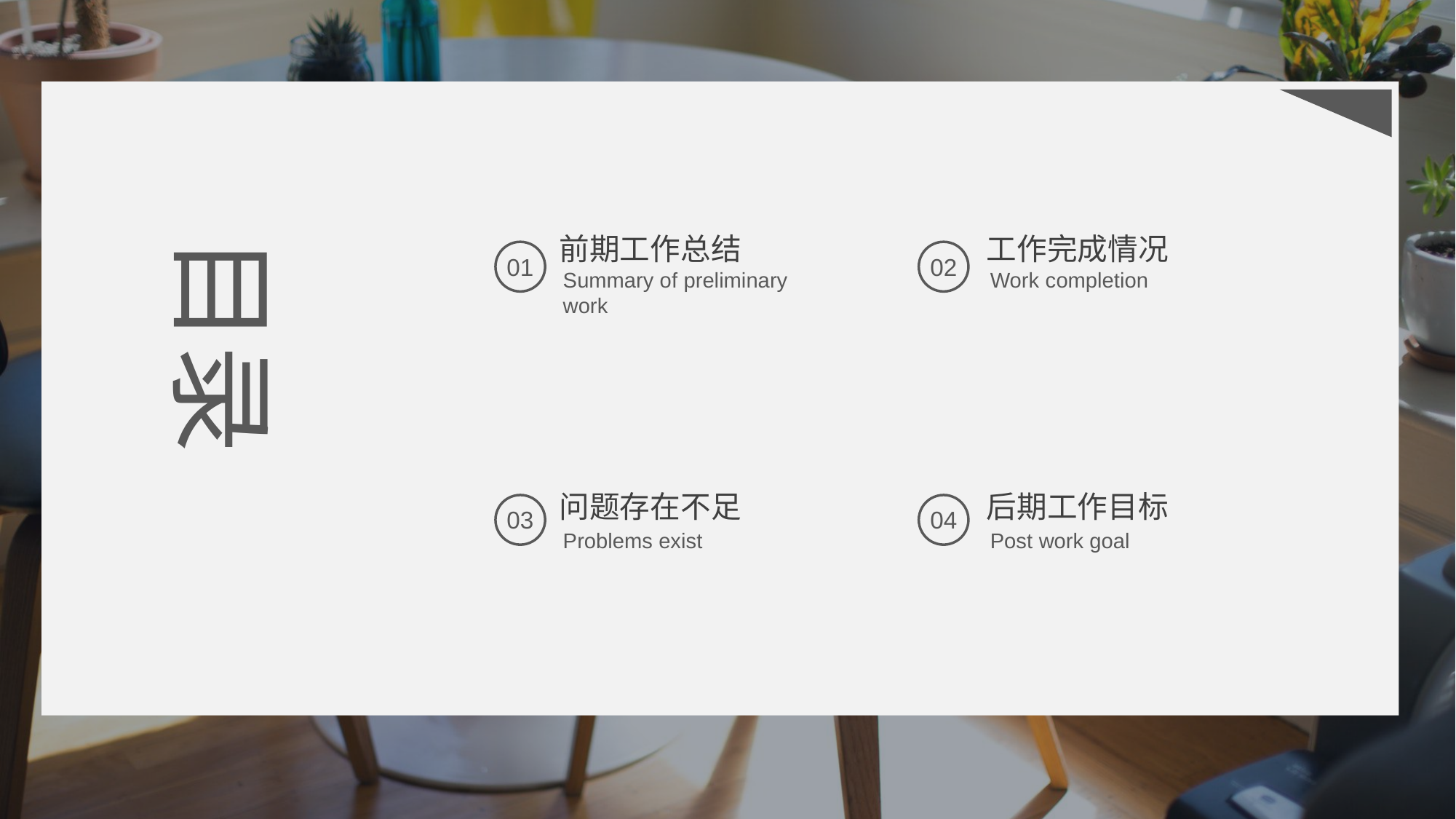

前期工作总结
Summary of preliminary work
工作完成情况
目录

01

02
Work completion
问题存在不足
后期工作目标

03

04
Problems exist
Post work goal